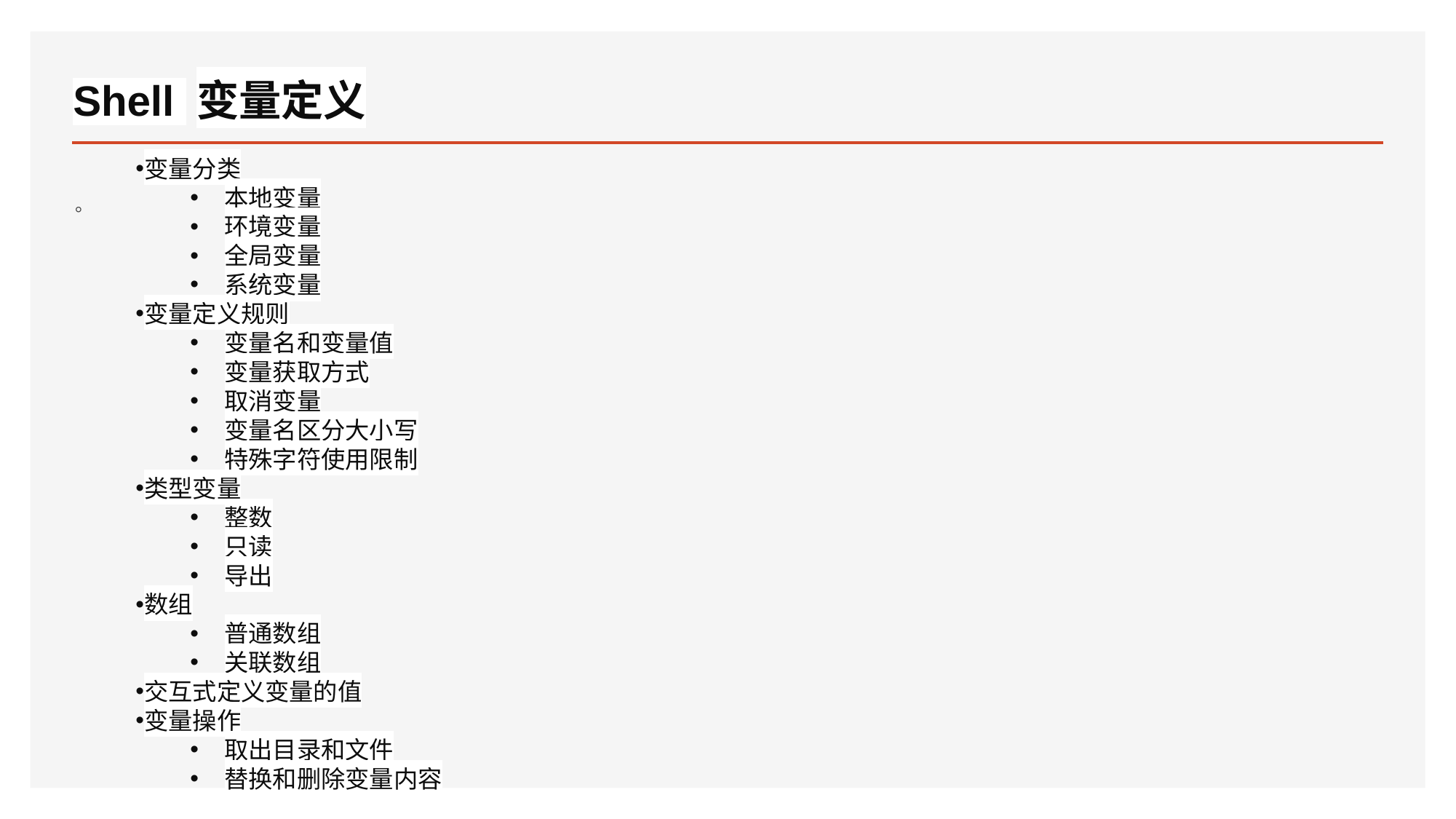

# Shell 变量定义
变量分类
本地变量
环境变量
全局变量
系统变量
变量定义规则
变量名和变量值
变量获取方式
取消变量
变量名区分大小写
特殊字符使用限制
类型变量
整数
只读
导出
数组
普通数组
关联数组
交互式定义变量的值
变量操作
取出目录和文件
替换和删除变量内容
。